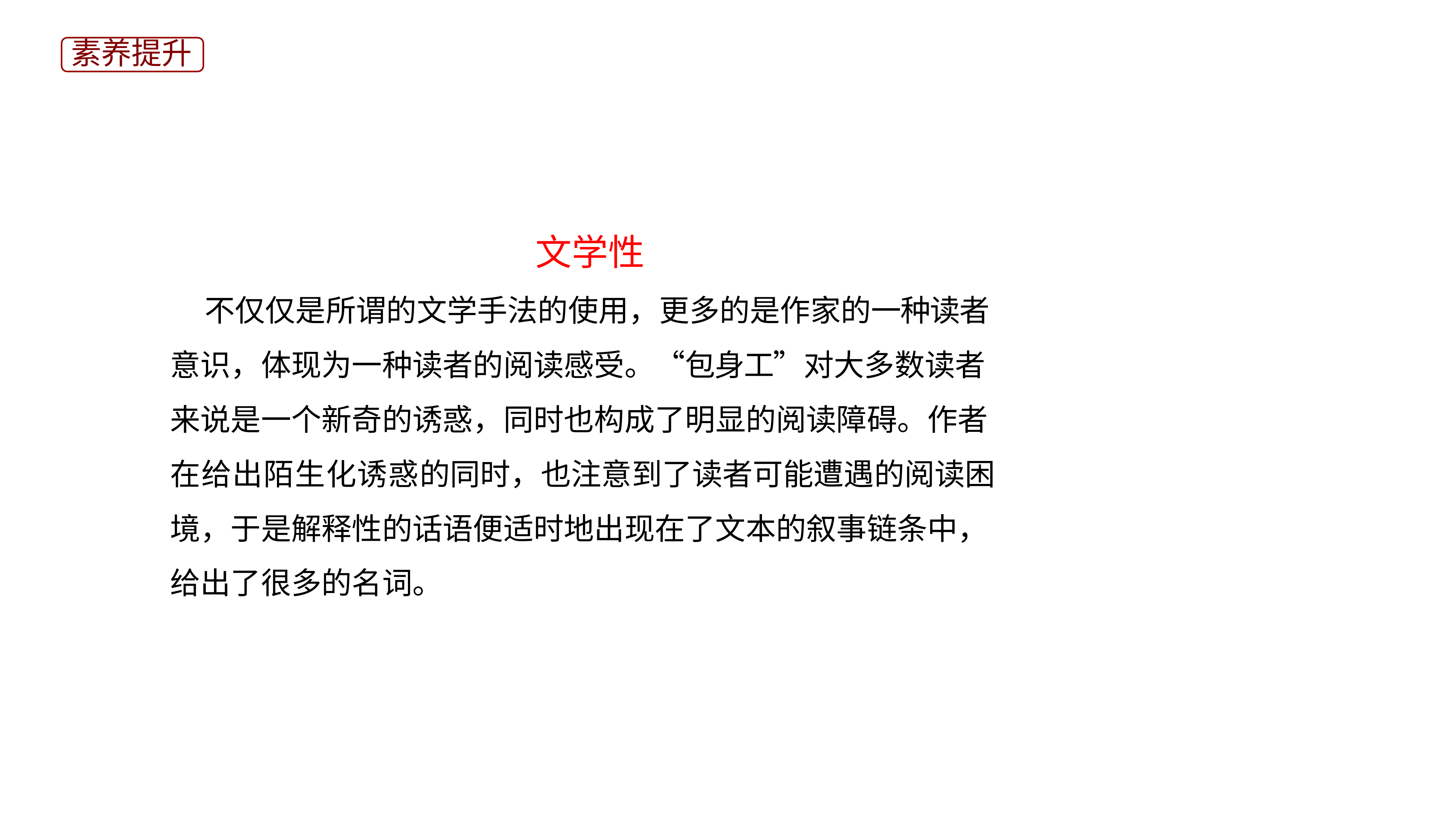

素养提升

 文学性
    不仅仅是所谓的文学手法的使用，更多的是作家的一种读者意识，体现为一种读者的阅读感受。“包身工”对大多数读者来说是一个新奇的诱惑，同时也构成了明显的阅读障碍。作者在给出陌生化诱惑的同时，也注意到了读者可能遭遇的阅读困境，于是解释性的话语便适时地出现在了文本的叙事链条中，给出了很多的名词。